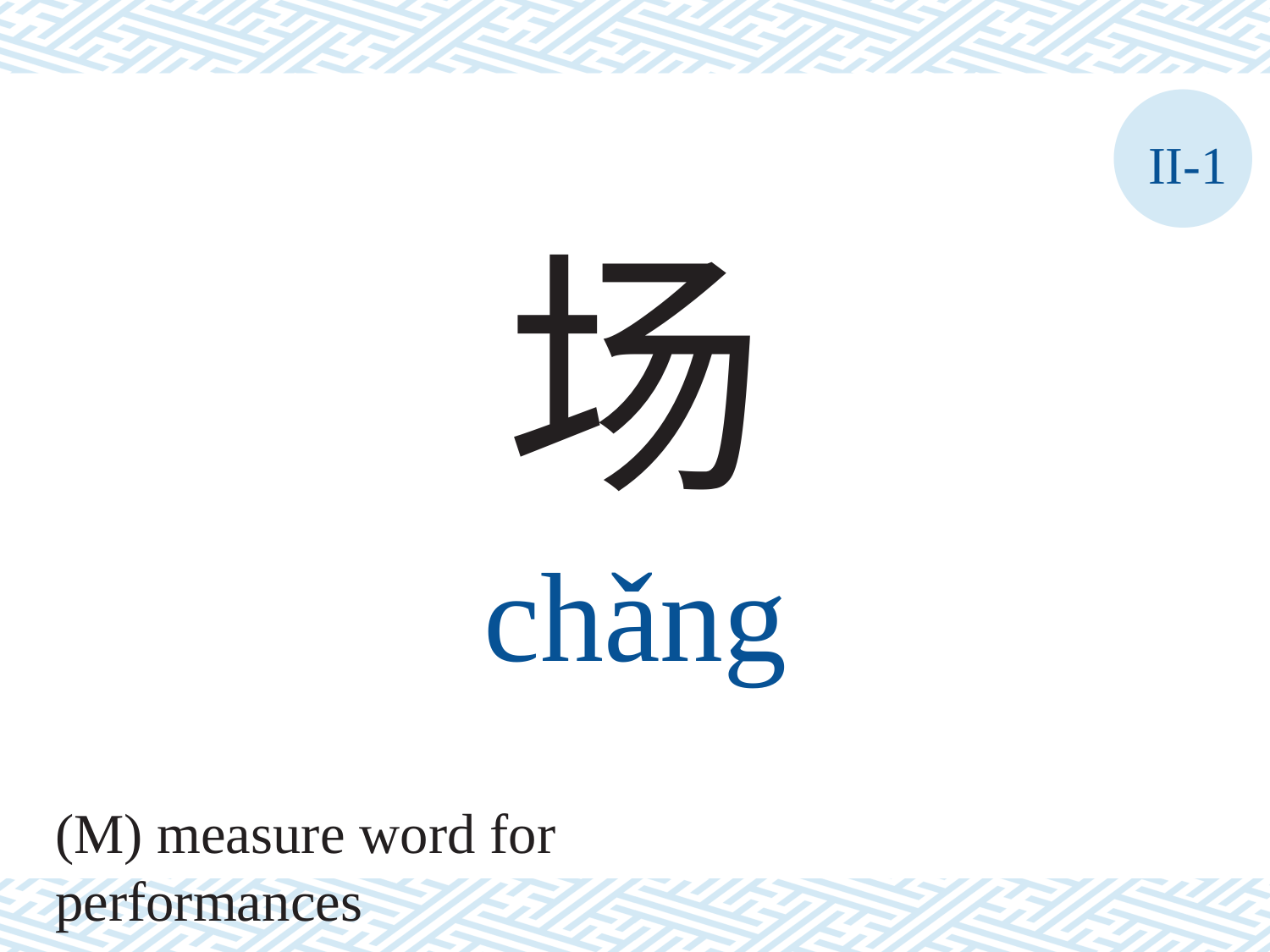

II-1
场
chǎng
(M) measure word for performances